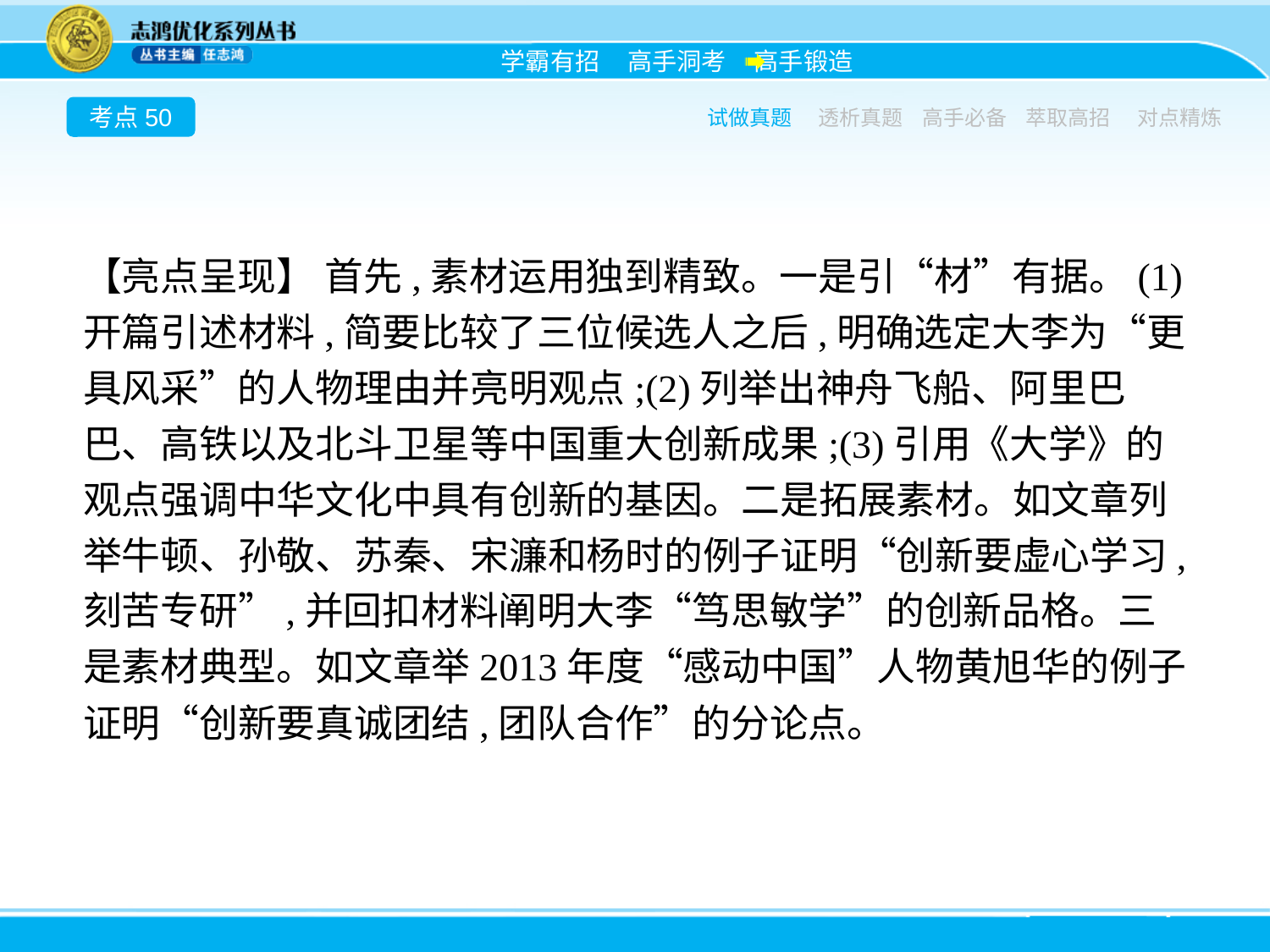

考点50
试做真题
透析真题
高手必备
萃取高招
对点精炼
【亮点呈现】 首先,素材运用独到精致。一是引“材”有据。(1)开篇引述材料,简要比较了三位候选人之后,明确选定大李为“更具风采”的人物理由并亮明观点;(2)列举出神舟飞船、阿里巴巴、高铁以及北斗卫星等中国重大创新成果;(3)引用《大学》的观点强调中华文化中具有创新的基因。二是拓展素材。如文章列举牛顿、孙敬、苏秦、宋濂和杨时的例子证明“创新要虚心学习,刻苦专研”,并回扣材料阐明大李“笃思敏学”的创新品格。三是素材典型。如文章举2013年度“感动中国”人物黄旭华的例子证明“创新要真诚团结,团队合作”的分论点。